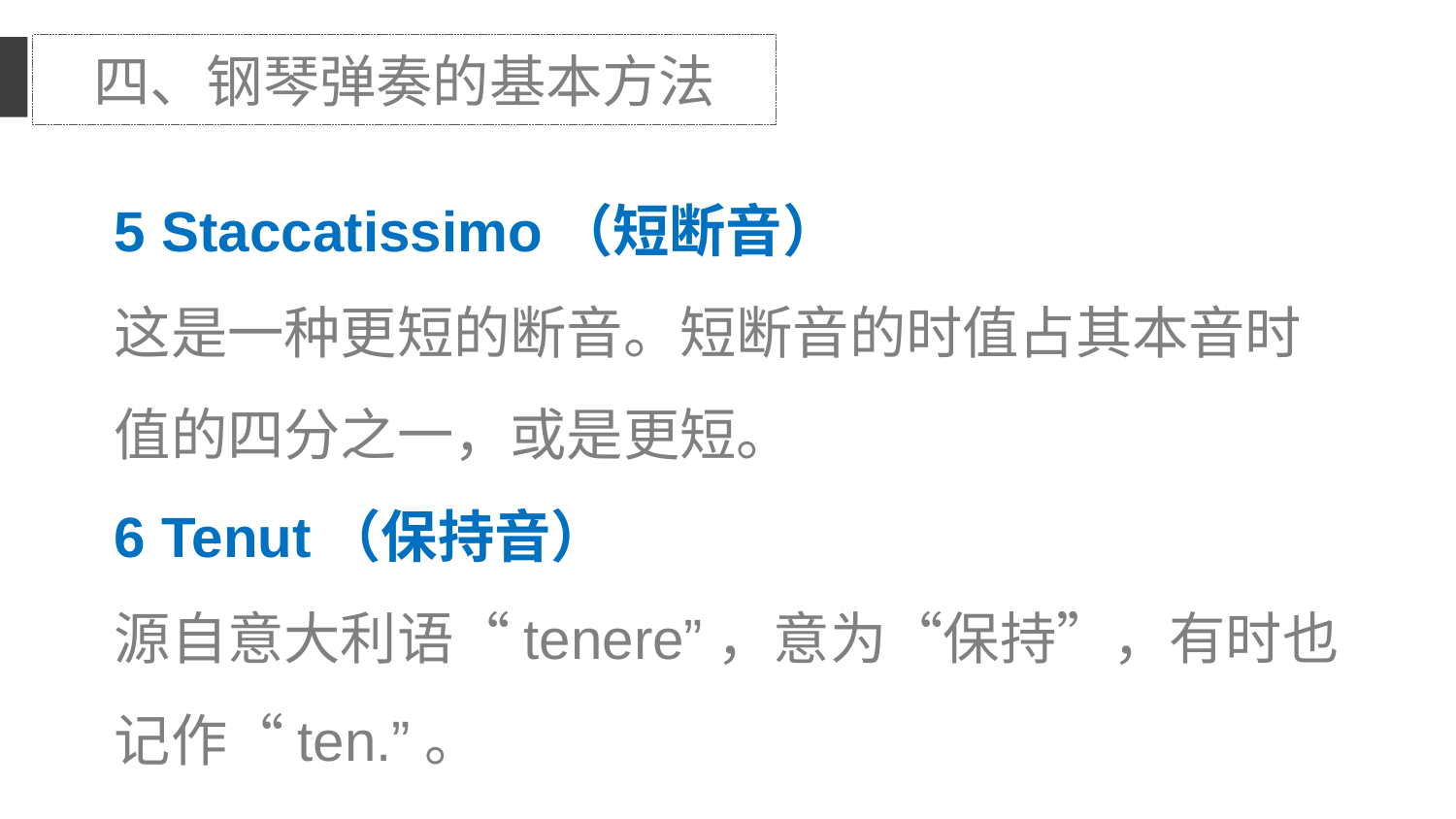

四、钢琴弹奏的基本方法
5 Staccatissimo（短断音）
这是一种更短的断音。短断音的时值占其本音时值的四分之一，或是更短。
6 Tenut（保持音）
源自意大利语“tenere”，意为“保持”，有时也记作“ten.”。